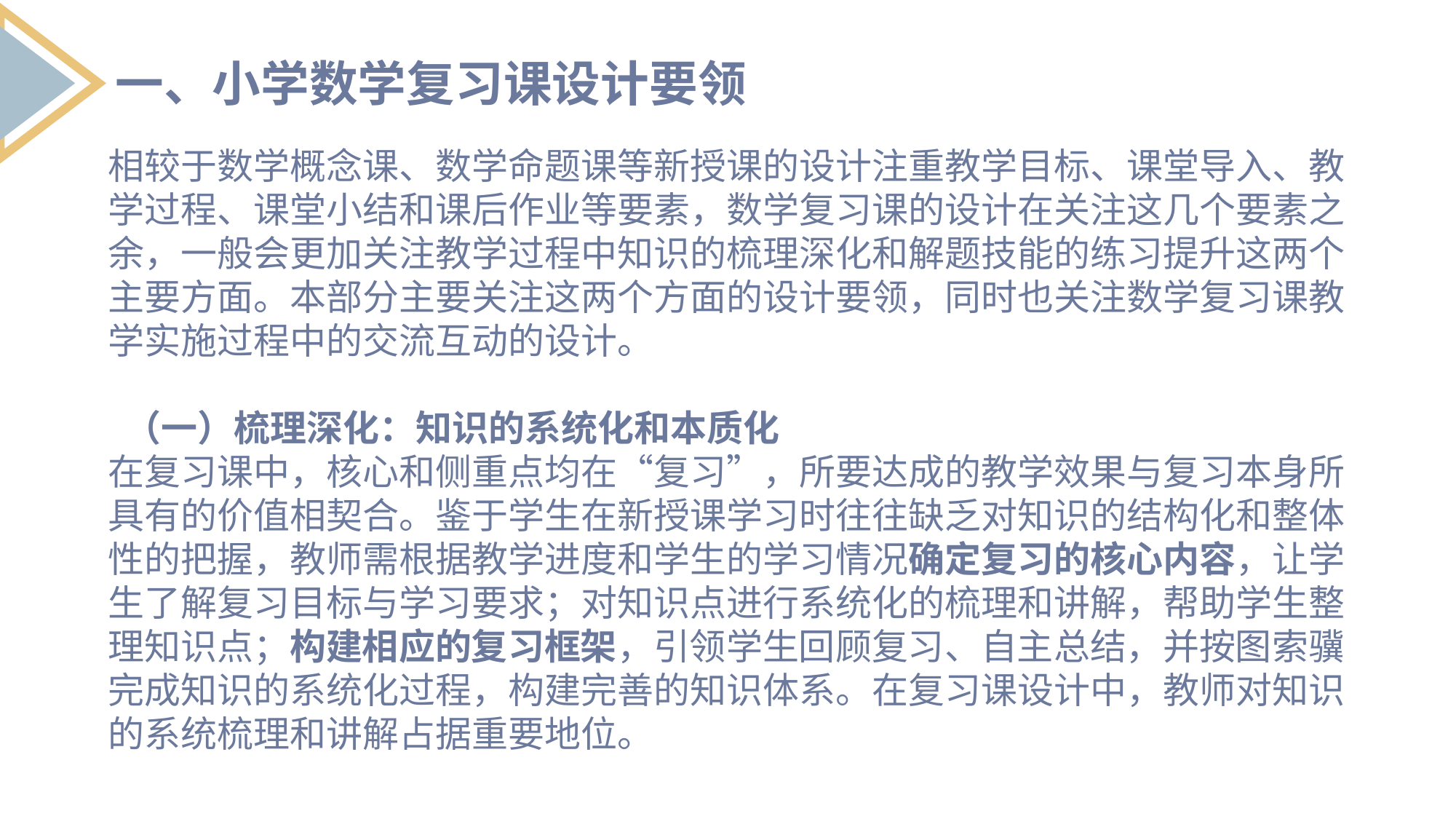

一、小学数学复习课设计要领
相较于数学概念课、数学命题课等新授课的设计注重教学目标、课堂导入、教学过程、课堂小结和课后作业等要素，数学复习课的设计在关注这几个要素之余，一般会更加关注教学过程中知识的梳理深化和解题技能的练习提升这两个主要方面。本部分主要关注这两个方面的设计要领，同时也关注数学复习课教学实施过程中的交流互动的设计。

 （一）梳理深化：知识的系统化和本质化
在复习课中，核心和侧重点均在“复习”，所要达成的教学效果与复习本身所具有的价值相契合。鉴于学生在新授课学习时往往缺乏对知识的结构化和整体性的把握，教师需根据教学进度和学生的学习情况确定复习的核心内容，让学生了解复习目标与学习要求；对知识点进行系统化的梳理和讲解，帮助学生整理知识点；构建相应的复习框架，引领学生回顾复习、自主总结，并按图索骥完成知识的系统化过程，构建完善的知识体系。在复习课设计中，教师对知识的系统梳理和讲解占据重要地位。